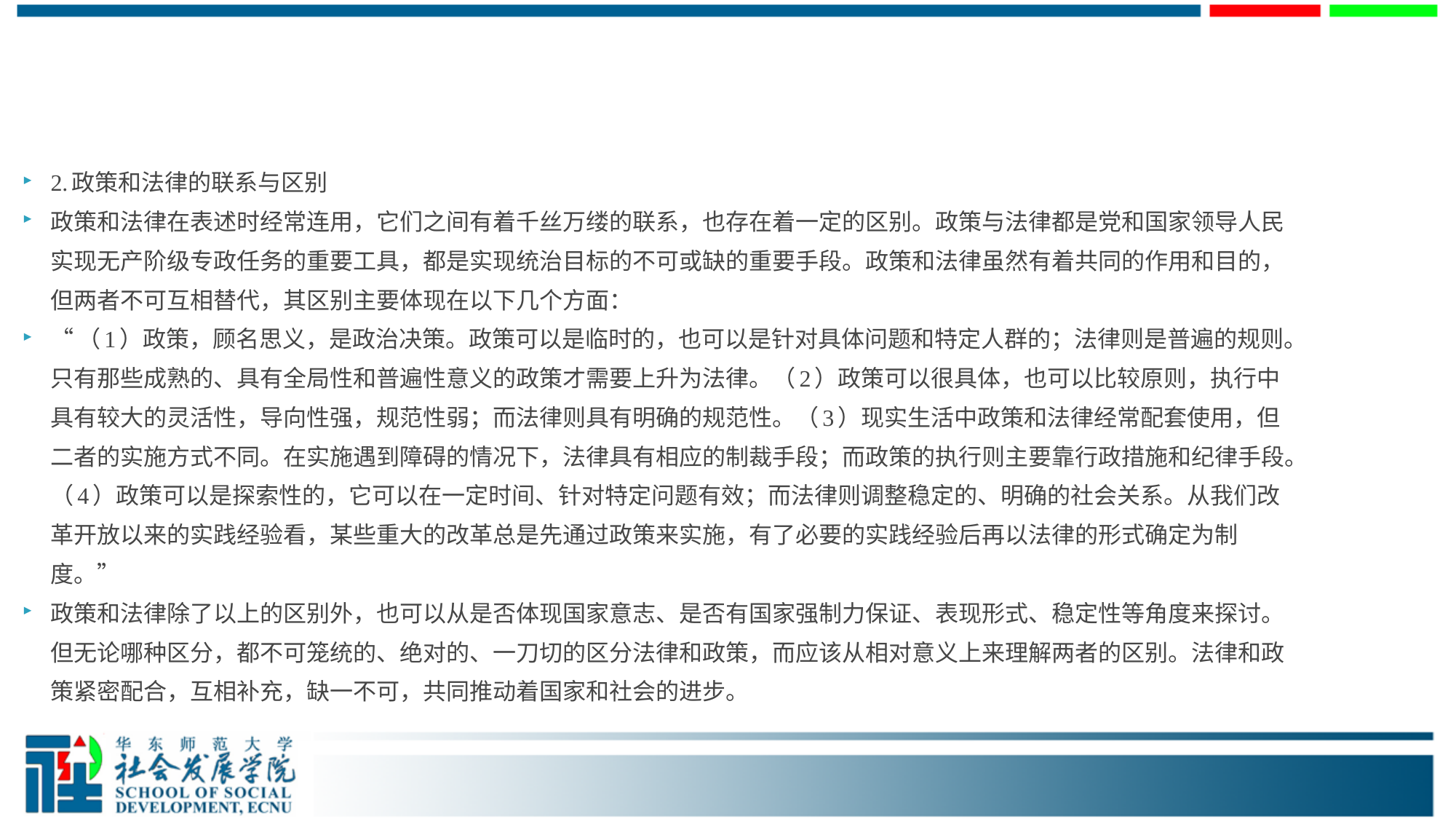

2.政策和法律的联系与区别
政策和法律在表述时经常连用，它们之间有着千丝万缕的联系，也存在着一定的区别。政策与法律都是党和国家领导人民实现无产阶级专政任务的重要工具，都是实现统治目标的不可或缺的重要手段。政策和法律虽然有着共同的作用和目的，但两者不可互相替代，其区别主要体现在以下几个方面：
“（1）政策，顾名思义，是政治决策。政策可以是临时的，也可以是针对具体问题和特定人群的；法律则是普遍的规则。只有那些成熟的、具有全局性和普遍性意义的政策才需要上升为法律。（2）政策可以很具体，也可以比较原则，执行中具有较大的灵活性，导向性强，规范性弱；而法律则具有明确的规范性。（3）现实生活中政策和法律经常配套使用，但二者的实施方式不同。在实施遇到障碍的情况下，法律具有相应的制裁手段；而政策的执行则主要靠行政措施和纪律手段。（4）政策可以是探索性的，它可以在一定时间、针对特定问题有效；而法律则调整稳定的、明确的社会关系。从我们改革开放以来的实践经验看，某些重大的改革总是先通过政策来实施，有了必要的实践经验后再以法律的形式确定为制度。”
政策和法律除了以上的区别外，也可以从是否体现国家意志、是否有国家强制力保证、表现形式、稳定性等角度来探讨。但无论哪种区分，都不可笼统的、绝对的、一刀切的区分法律和政策，而应该从相对意义上来理解两者的区别。法律和政策紧密配合，互相补充，缺一不可，共同推动着国家和社会的进步。